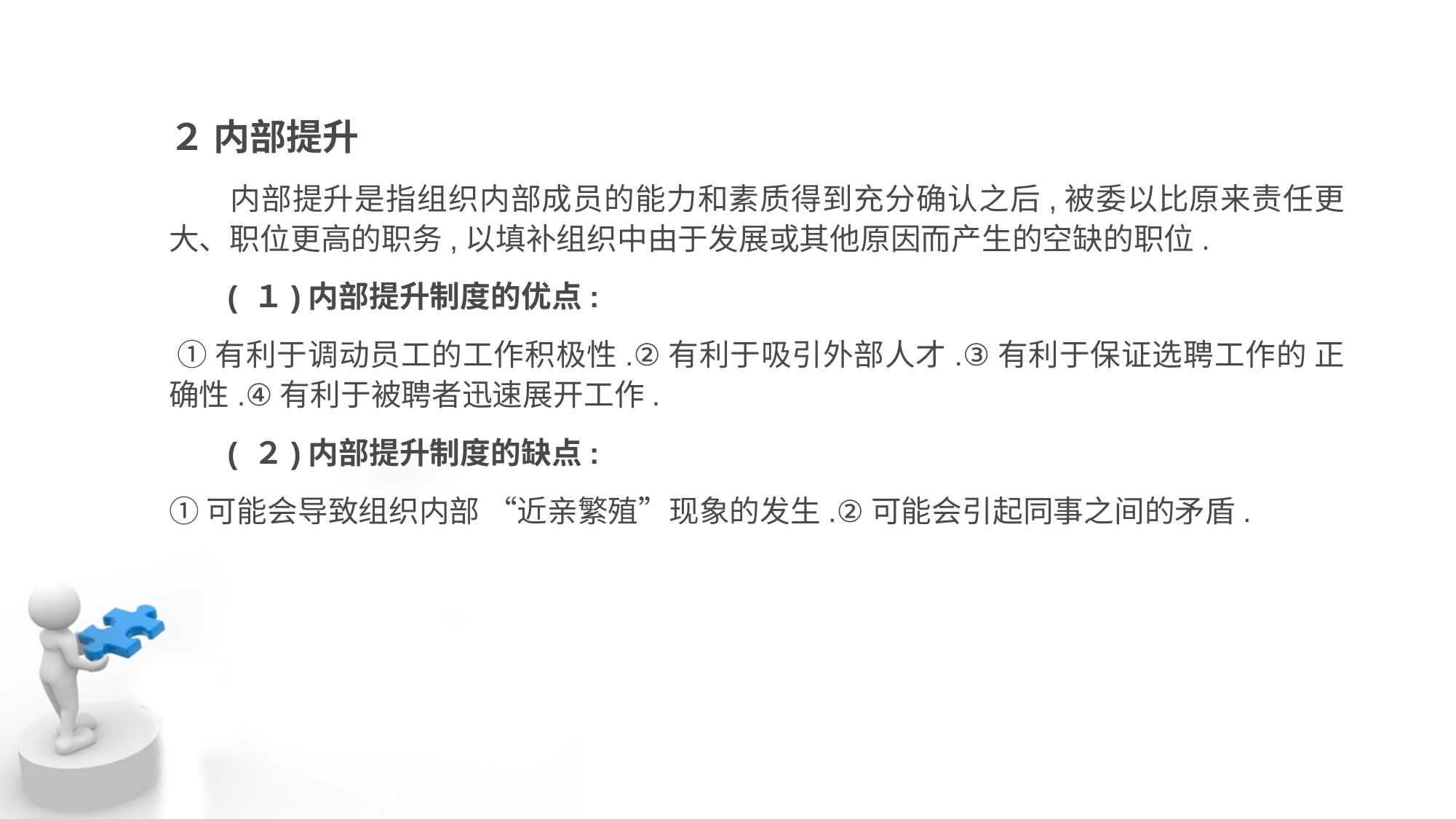

２ 内部提升
       内部提升是指组织内部成员的能力和素质得到充分确认之后,被委以比原来责任更 大、职位更高的职务,以填补组织中由于发展或其他原因而产生的空缺的职位.
       ( １)内部提升制度的优点:
 ①有利于调动员工的工作积极性.②有利于吸引外部人才.③有利于保证选聘工作的 正确性.④有利于被聘者迅速展开工作.
       ( ２)内部提升制度的缺点:
①可能会导致组织内部 “近亲繁殖”现象的发生.②可能会引起同事之间的矛盾.